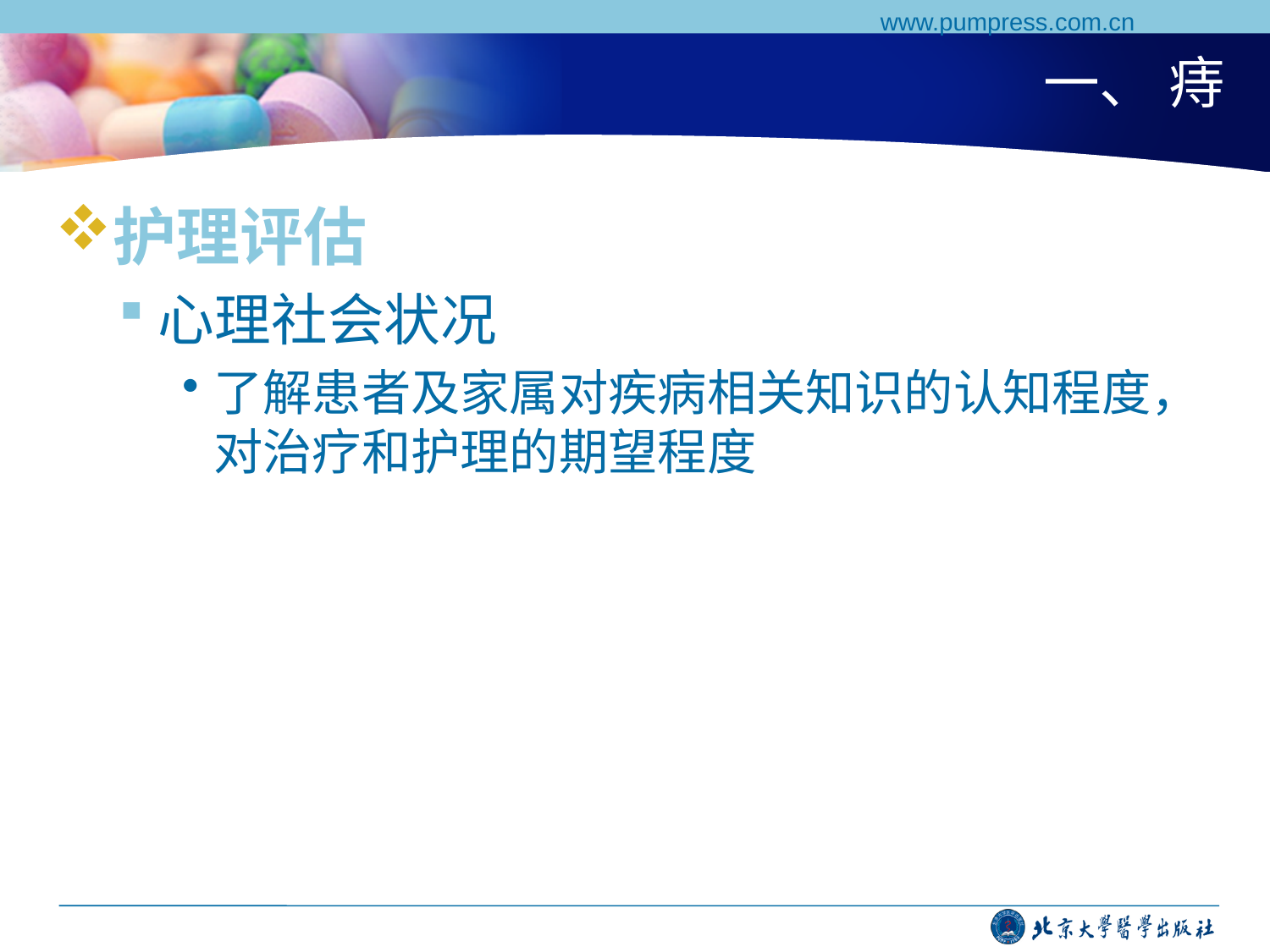

www.pumpress.com.cn
# 一、 痔
护理评估
心理社会状况
了解患者及家属对疾病相关知识的认知程度，对治疗和护理的期望程度